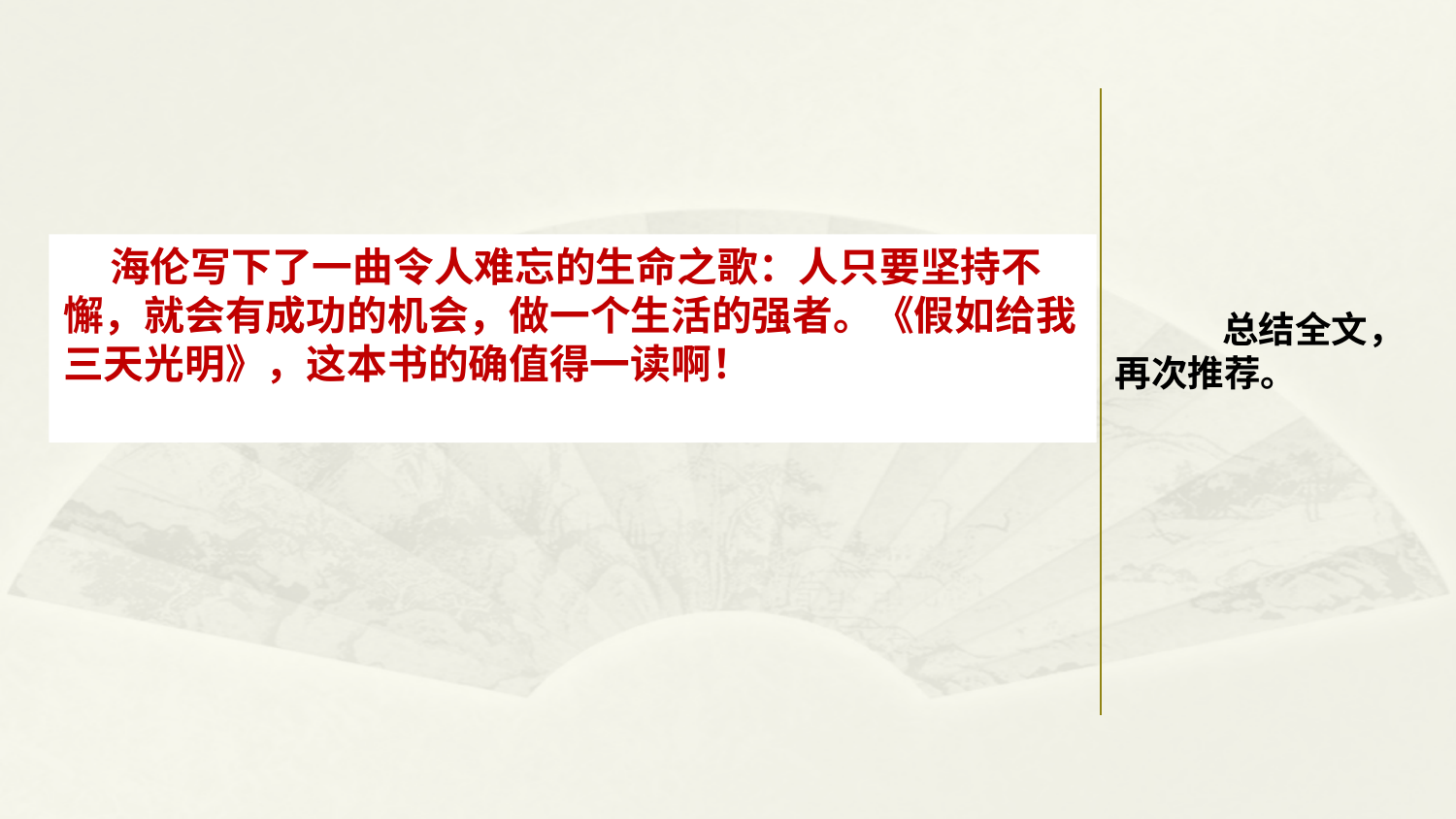

总结全文，再次推荐。
    海伦写下了一曲令人难忘的生命之歌：人只要坚持不懈，就会有成功的机会，做一个生活的强者。《假如给我三天光明》，这本书的确值得一读啊！